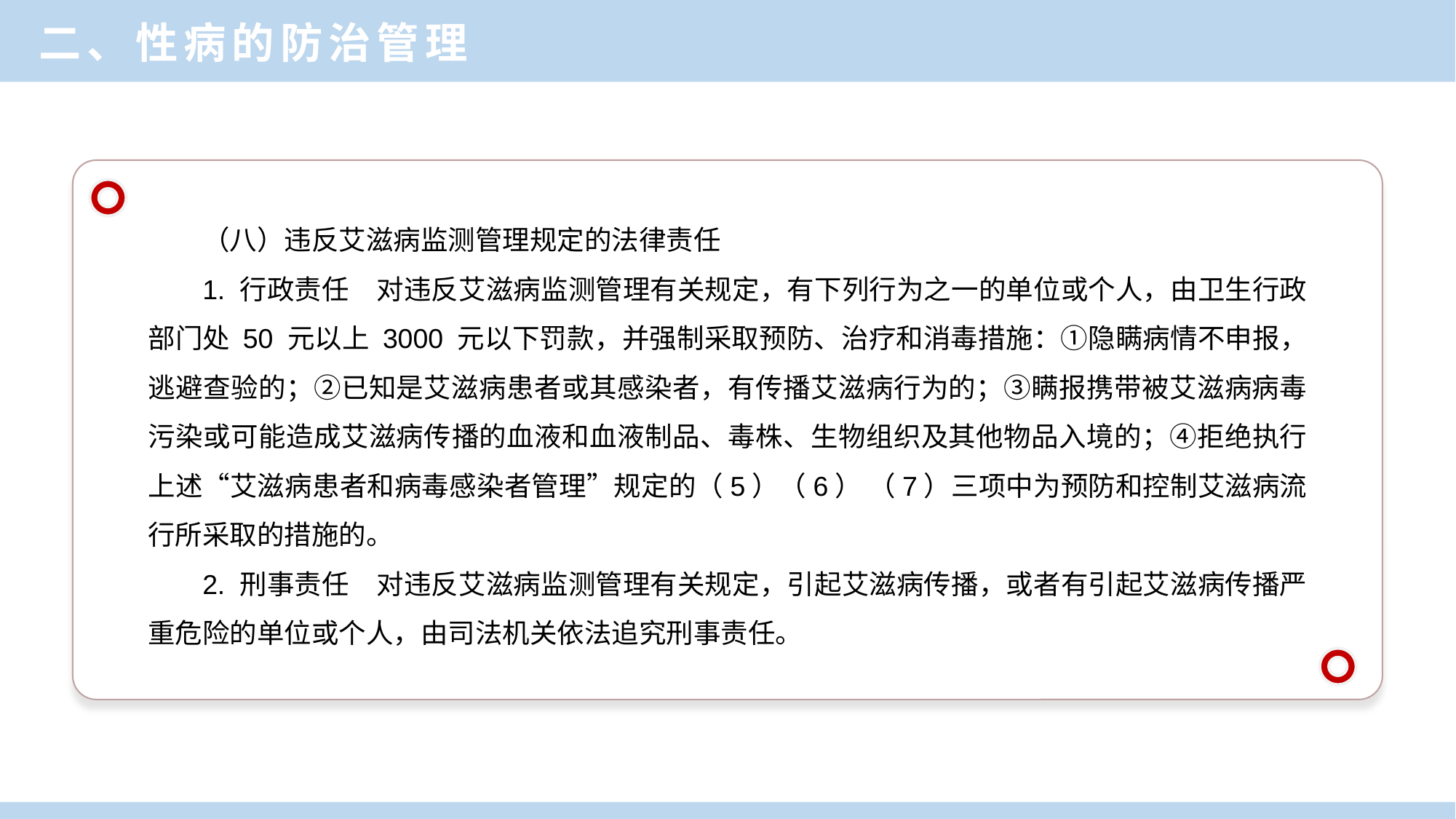

二、性病的防治管理

（八）违反艾滋病监测管理规定的法律责任
1. 行政责任　对违反艾滋病监测管理有关规定，有下列行为之一的单位或个人，由卫生行政部门处 50 元以上 3000 元以下罚款，并强制采取预防、治疗和消毒措施：①隐瞒病情不申报，逃避查验的；②已知是艾滋病患者或其感染者，有传播艾滋病行为的；③瞒报携带被艾滋病病毒污染或可能造成艾滋病传播的血液和血液制品、毒株、生物组织及其他物品入境的；④拒绝执行上述“艾滋病患者和病毒感染者管理”规定的（5）（6） （7）三项中为预防和控制艾滋病流行所采取的措施的。
2. 刑事责任　对违反艾滋病监测管理有关规定，引起艾滋病传播，或者有引起艾滋病传播严重危险的单位或个人，由司法机关依法追究刑事责任。